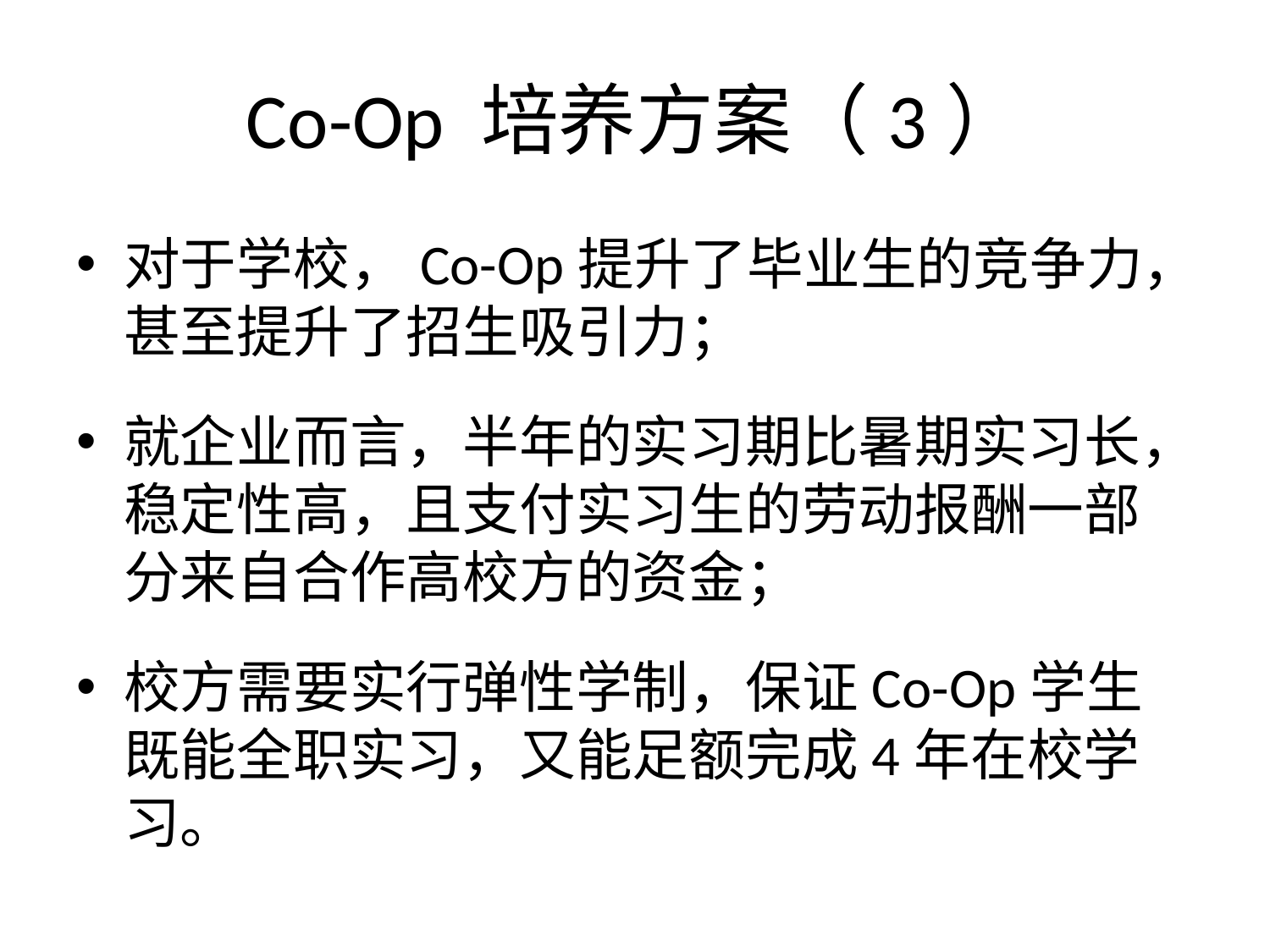

# Co-Op 培养方案（3）
对于学校，Co-Op提升了毕业生的竞争力，甚至提升了招生吸引力；
就企业而言，半年的实习期比暑期实习长，稳定性高，且支付实习生的劳动报酬一部分来自合作高校方的资金；
校方需要实行弹性学制，保证Co-Op学生既能全职实习，又能足额完成4年在校学习。